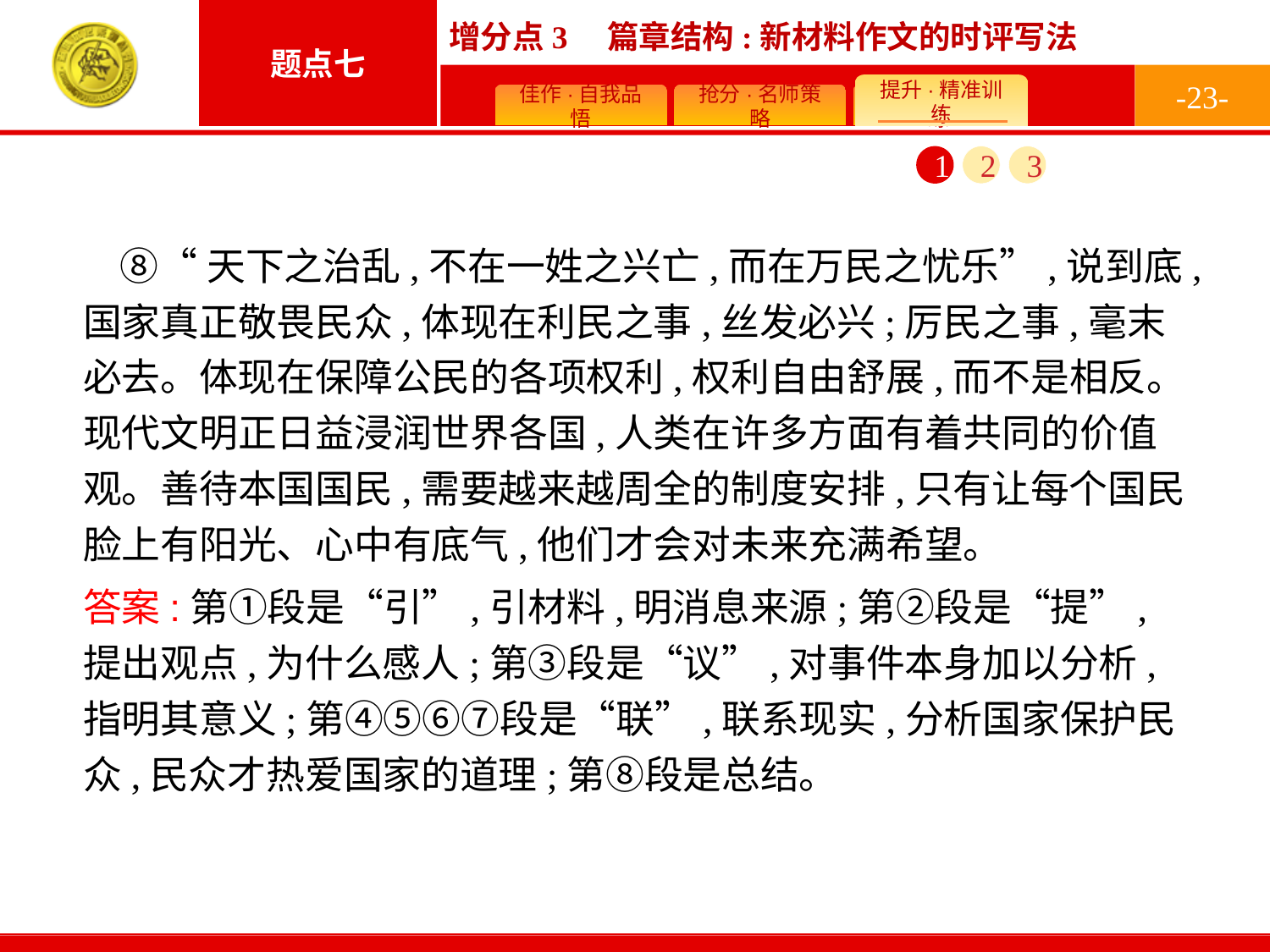

-23-
1
2
3
⑧“天下之治乱,不在一姓之兴亡,而在万民之忧乐”,说到底,国家真正敬畏民众,体现在利民之事,丝发必兴;厉民之事,毫末必去。体现在保障公民的各项权利,权利自由舒展,而不是相反。现代文明正日益浸润世界各国,人类在许多方面有着共同的价值观。善待本国国民,需要越来越周全的制度安排,只有让每个国民脸上有阳光、心中有底气,他们才会对未来充满希望。
答案:第①段是“引”,引材料,明消息来源;第②段是“提”,提出观点,为什么感人;第③段是“议”,对事件本身加以分析,指明其意义;第④⑤⑥⑦段是“联”,联系现实,分析国家保护民众,民众才热爱国家的道理;第⑧段是总结。